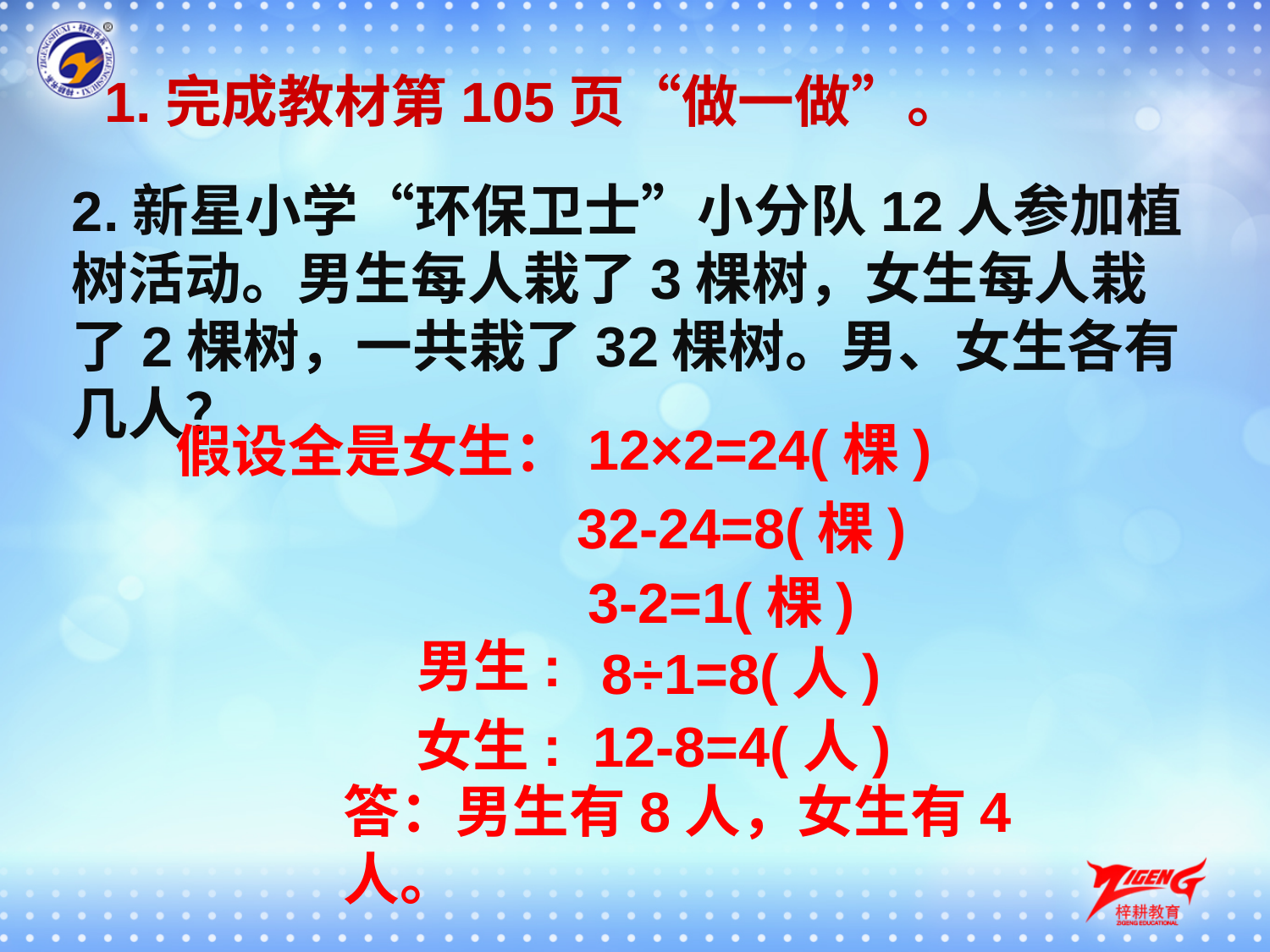

1.完成教材第105页“做一做”。
2.新星小学“环保卫士”小分队12人参加植树活动。男生每人栽了3棵树，女生每人栽了2棵树，一共栽了32棵树。男、女生各有几人？
12×2=24(棵)
假设全是女生：
32-24=8(棵)
3-2=1(棵)
男生:
8÷1=8(人)
女生:
12-8=4(人)
答：男生有8人，女生有4人。